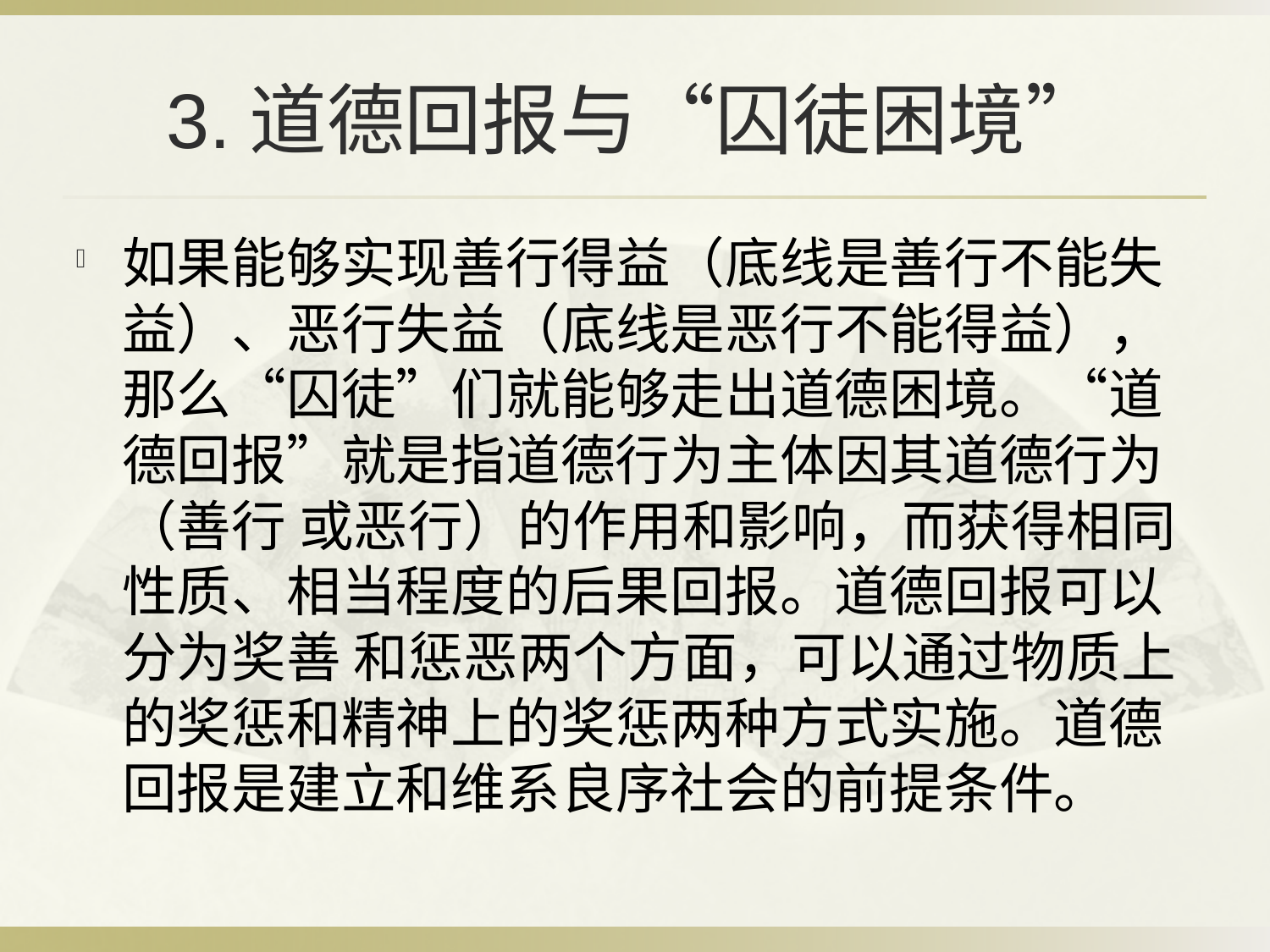

# 3.道德回报与“囚徒困境”
如果能够实现善行得益（底线是善行不能失益）、恶行失益（底线是恶行不能得益），那么“囚徒”们就能够走出道德困境。“道德回报”就是指道德行为主体因其道德行为（善行 或恶行）的作用和影响，而获得相同性质、相当程度的后果回报。道德回报可以分为奖善 和惩恶两个方面，可以通过物质上的奖惩和精神上的奖惩两种方式实施。道德回报是建立和维系良序社会的前提条件。